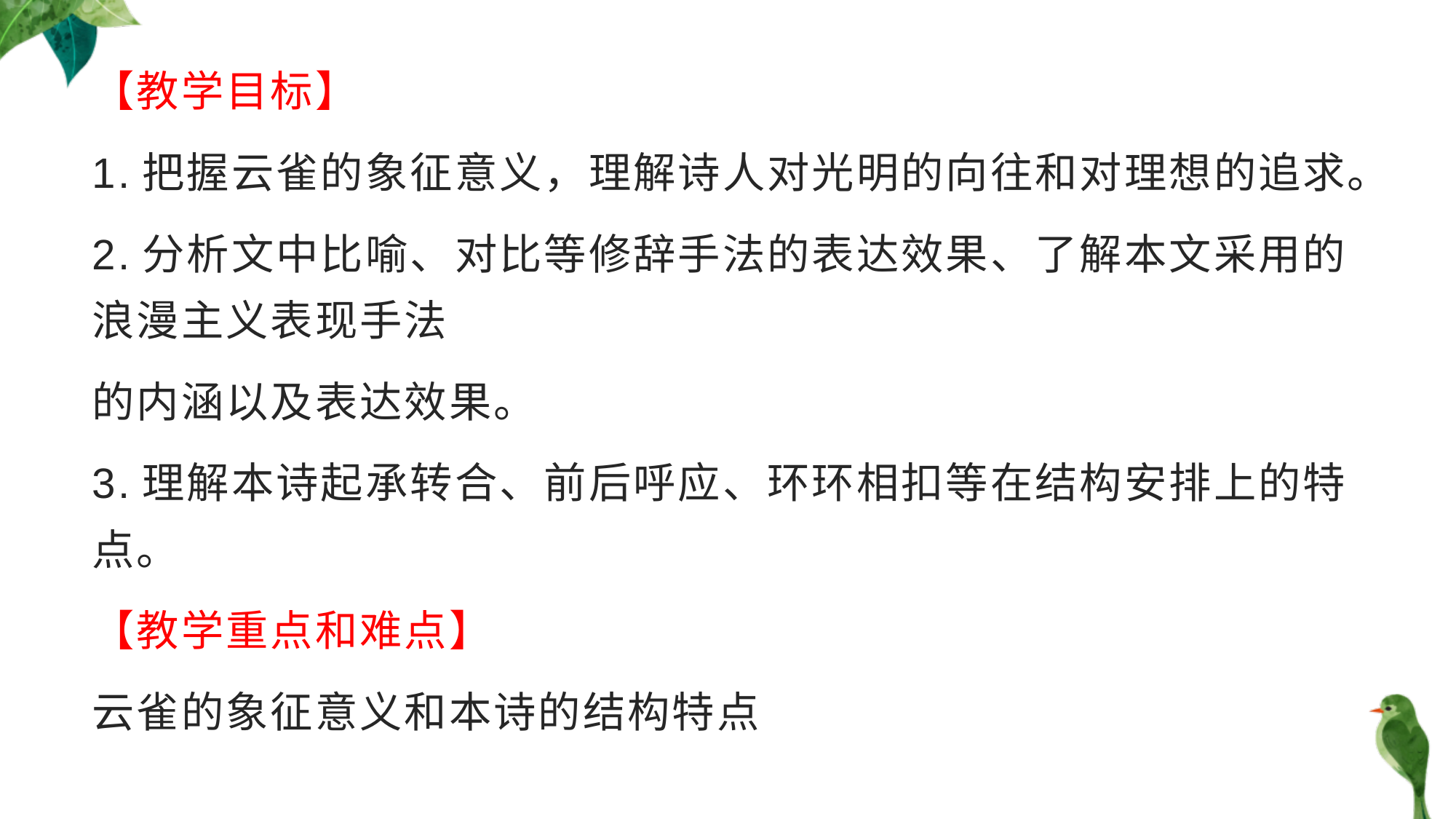

【教学目标】
1.把握云雀的象征意义，理解诗人对光明的向往和对理想的追求。
2.分析文中比喻、对比等修辞手法的表达效果、了解本文采用的浪漫主义表现手法
的内涵以及表达效果。
3.理解本诗起承转合、前后呼应、环环相扣等在结构安排上的特点。
【教学重点和难点】
云雀的象征意义和本诗的结构特点